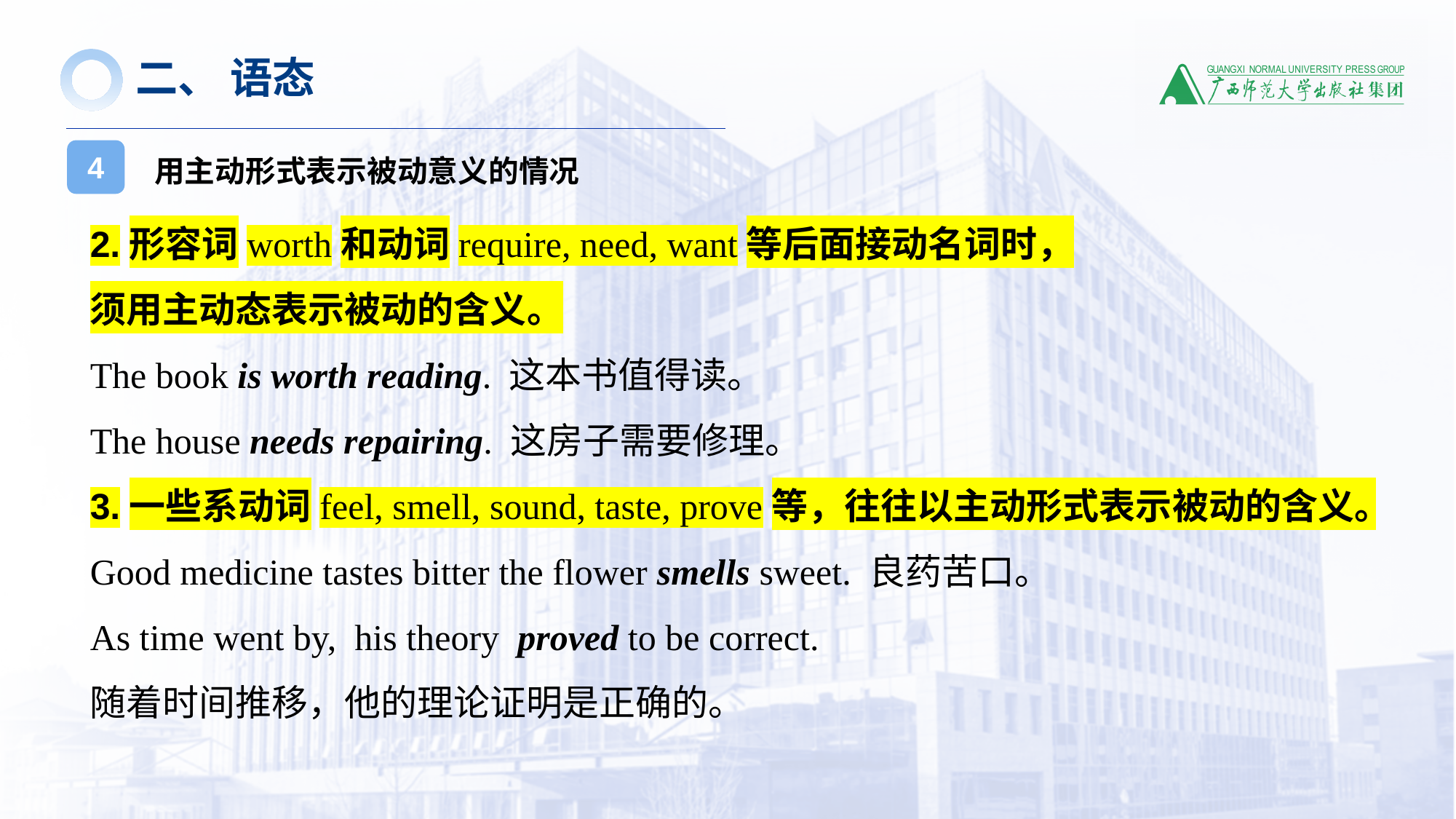

二、 语态

用主动形式表示被动意义的情况

4
2.形容词worth和动词require, need, want等后面接动名词时，
须用主动态表示被动的含义。
The book is worth reading. 这本书值得读。
The house needs repairing. 这房子需要修理。
3.一些系动词feel, smell, sound, taste, prove等，往往以主动形式表示被动的含义。
Good medicine tastes bitter the flower smells sweet. 良药苦口。
As time went by,  his theory  proved to be correct.
随着时间推移，他的理论证明是正确的。